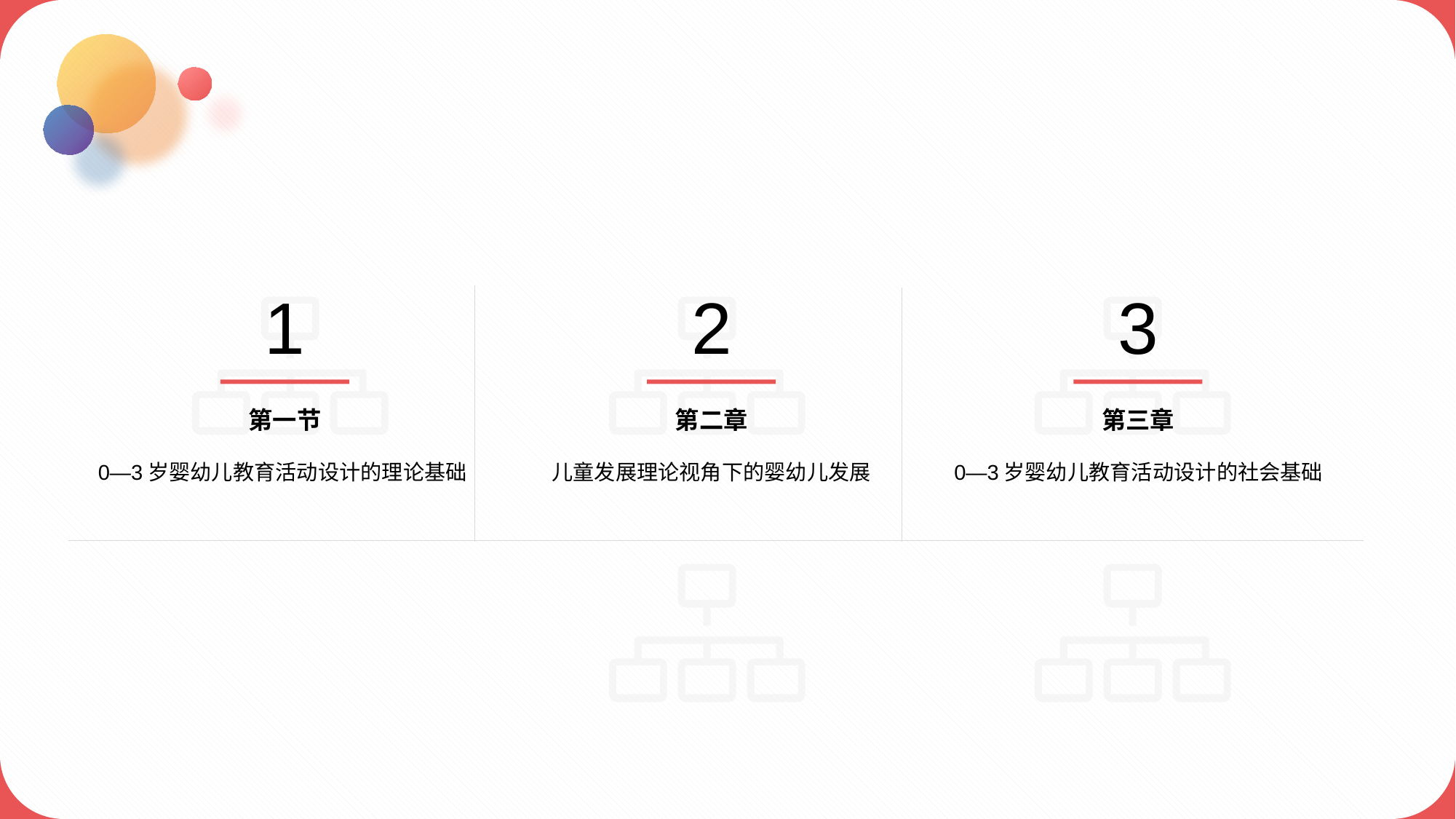

1
2
3

第一节
0—3岁婴幼儿教育活动设计的理论基础
第二章
儿童发展理论视角下的婴幼儿发展
第三章
 0—3岁婴幼儿教育活动设计的社会基础